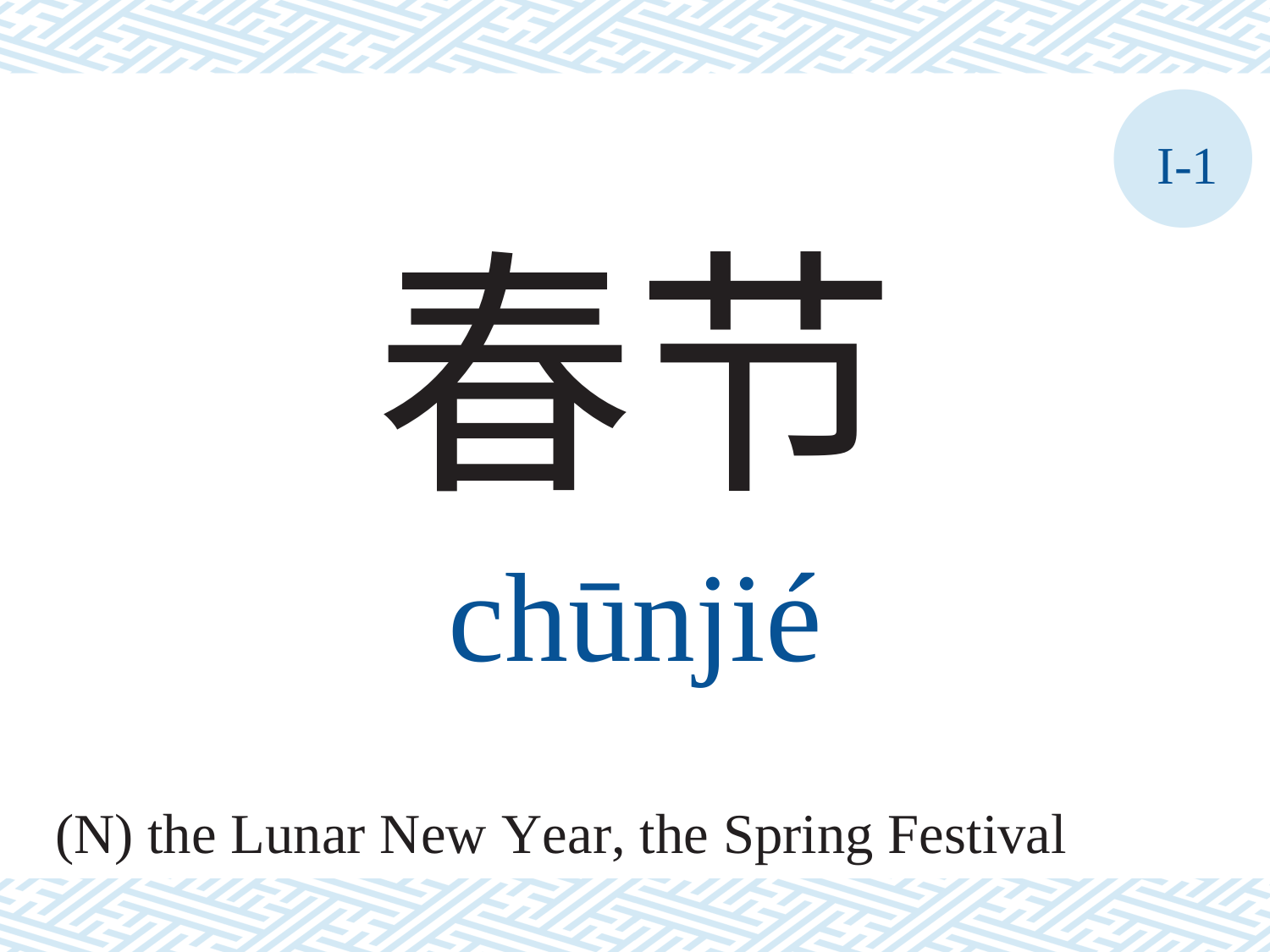

I-1
春节
chūnjié
(N) the Lunar New Year, the Spring Festival